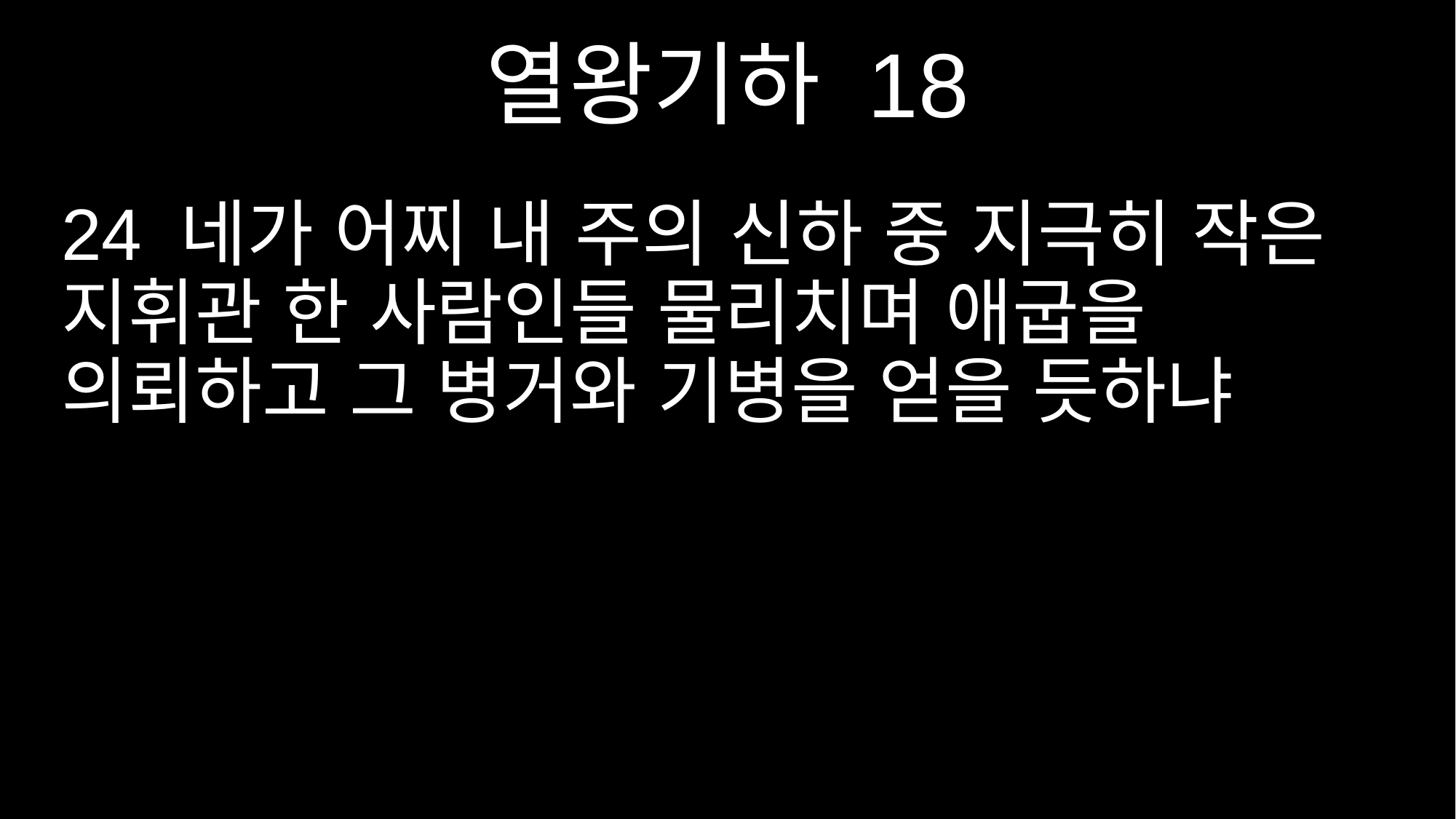

열왕기하 18
24 네가 어찌 내 주의 신하 중 지극히 작은 지휘관 한 사람인들 물리치며 애굽을 의뢰하고 그 병거와 기병을 얻을 듯하냐